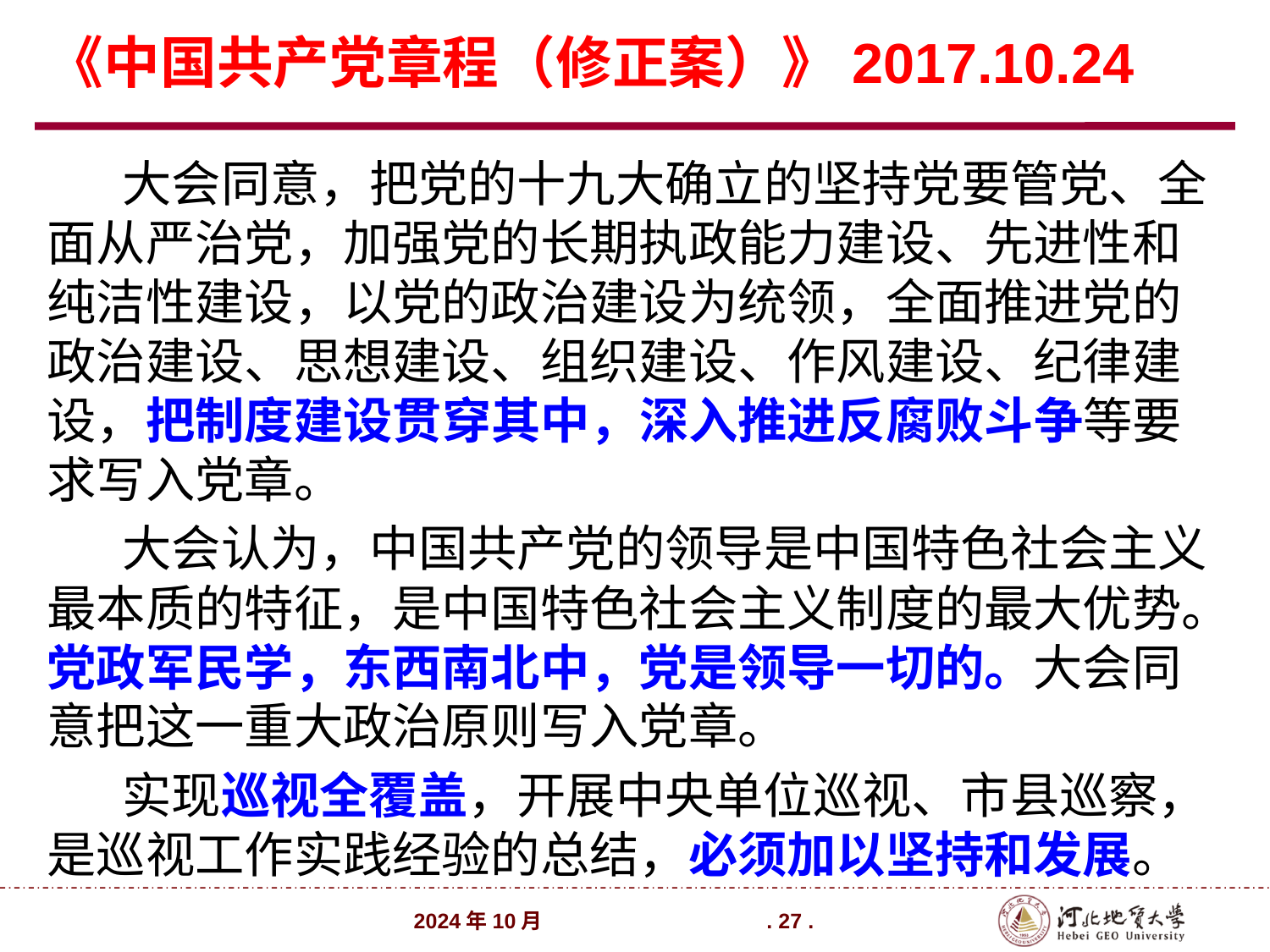

# 《中国共产党章程（修正案）》2017.10.24
大会同意，把党的十九大确立的坚持党要管党、全面从严治党，加强党的长期执政能力建设、先进性和纯洁性建设，以党的政治建设为统领，全面推进党的政治建设、思想建设、组织建设、作风建设、纪律建设，把制度建设贯穿其中，深入推进反腐败斗争等要求写入党章。
大会认为，中国共产党的领导是中国特色社会主义最本质的特征，是中国特色社会主义制度的最大优势。党政军民学，东西南北中，党是领导一切的。大会同意把这一重大政治原则写入党章。
实现巡视全覆盖，开展中央单位巡视、市县巡察，是巡视工作实践经验的总结，必须加以坚持和发展。
2024年10月                                             . 27 .